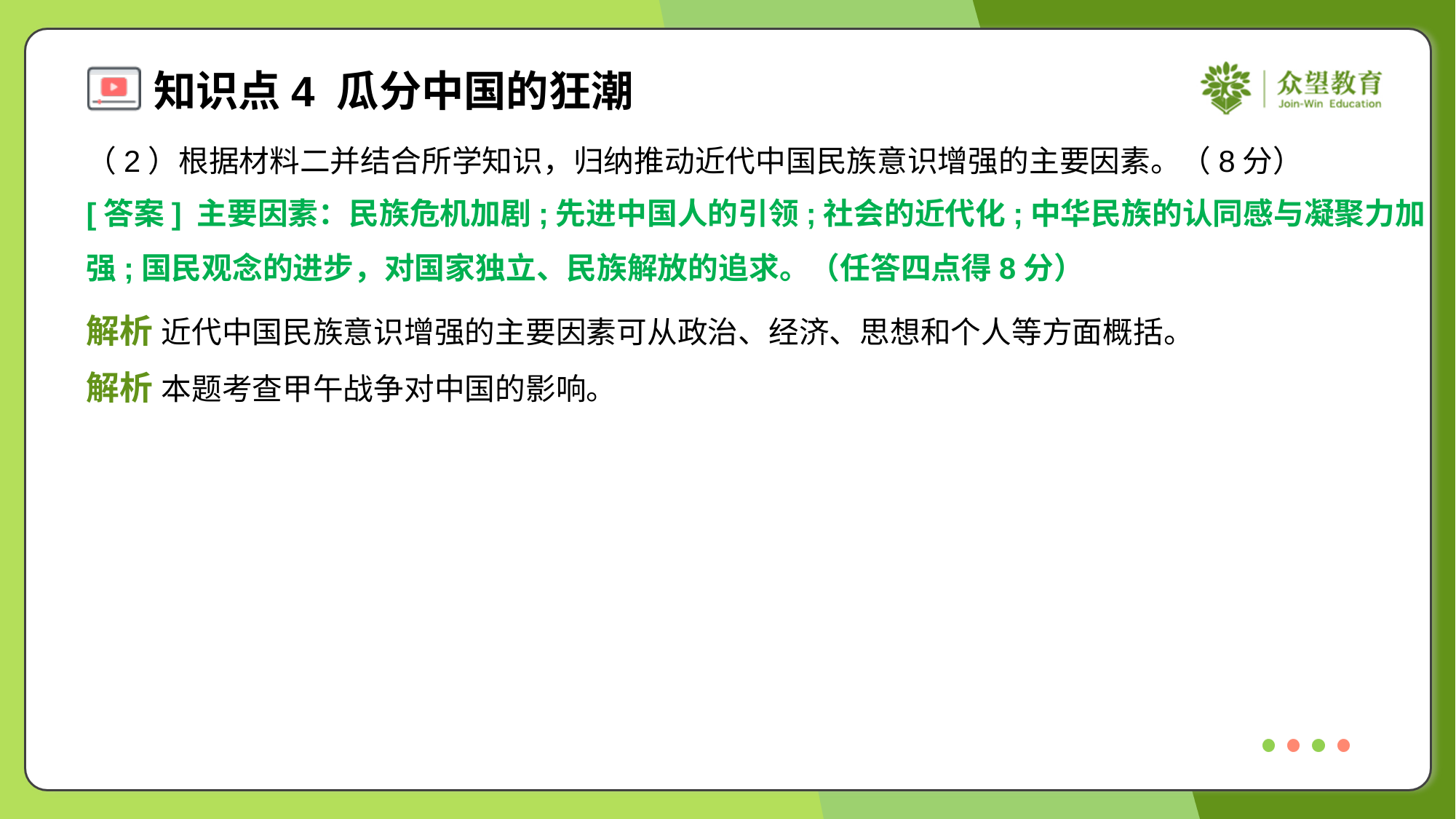

（2）根据材料二并结合所学知识，归纳推动近代中国民族意识增强的主要因素。（8分）
[答案] 主要因素：民族危机加剧;先进中国人的引领;社会的近代化;中华民族的认同感与凝聚力加
强;国民观念的进步，对国家独立、民族解放的追求。（任答四点得8分）
解析 近代中国民族意识增强的主要因素可从政治、经济、思想和个人等方面概括。
解析 本题考查甲午战争对中国的影响。